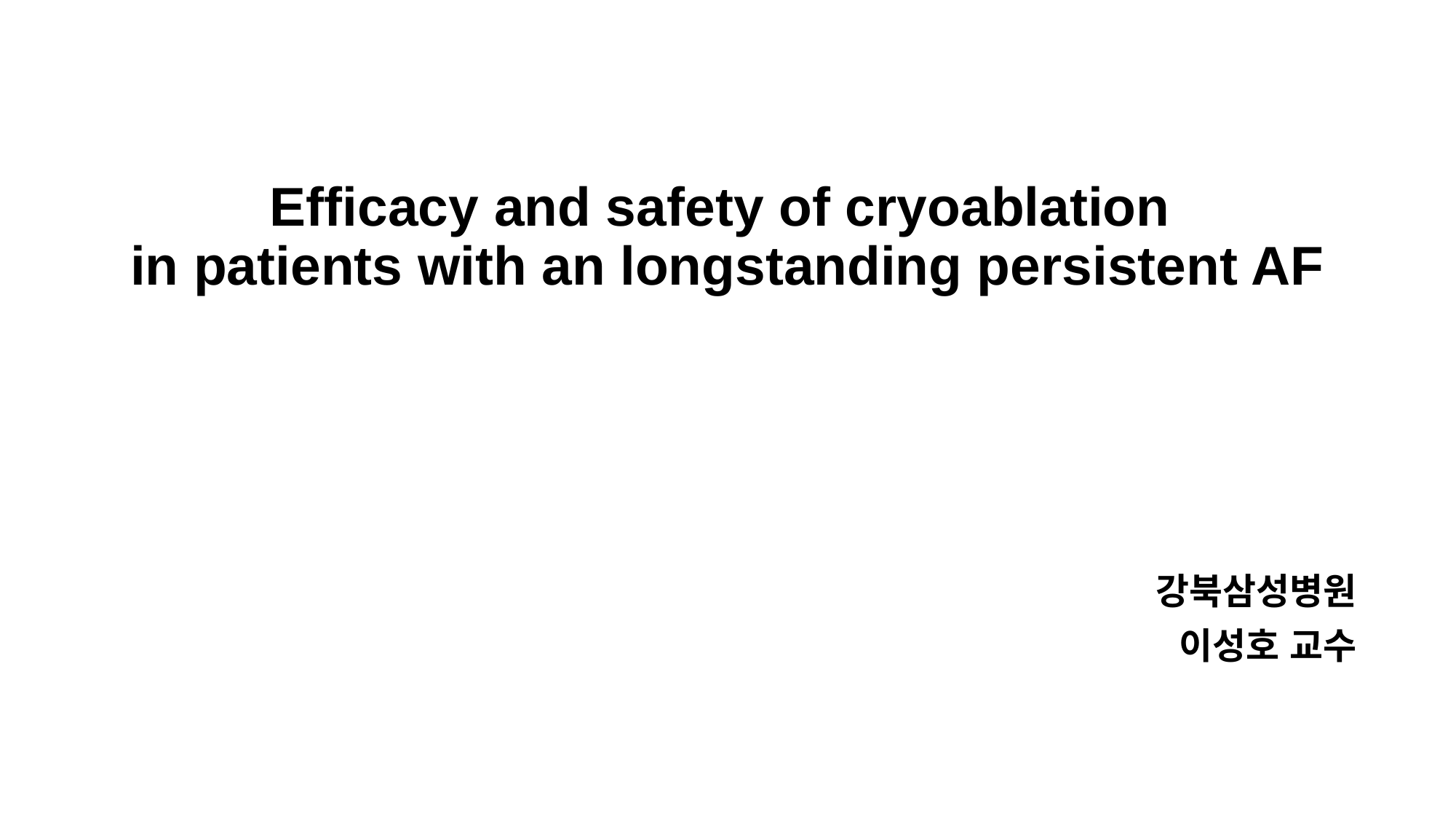

# Efficacy and safety of cryoablation in patients with an longstanding persistent AF
강북삼성병원
이성호 교수